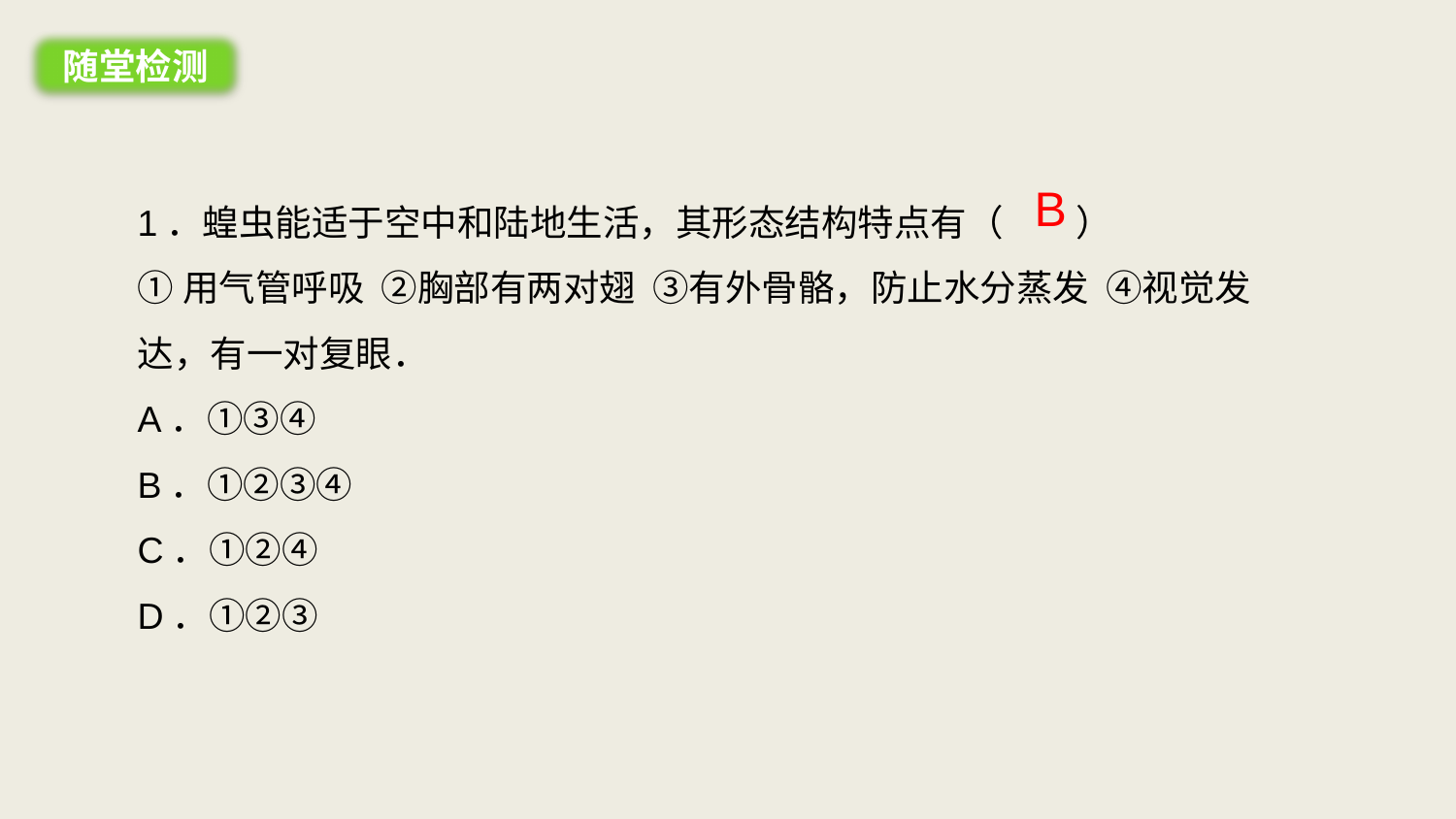

随堂检测
1．蝗虫能适于空中和陆地生活，其形态结构特点有（　　）
①用气管呼吸  ②胸部有两对翅  ③有外骨骼，防止水分蒸发  ④视觉发达，有一对复眼．
A．①③④
B．①②③④
C．①②④
D．①②③
B